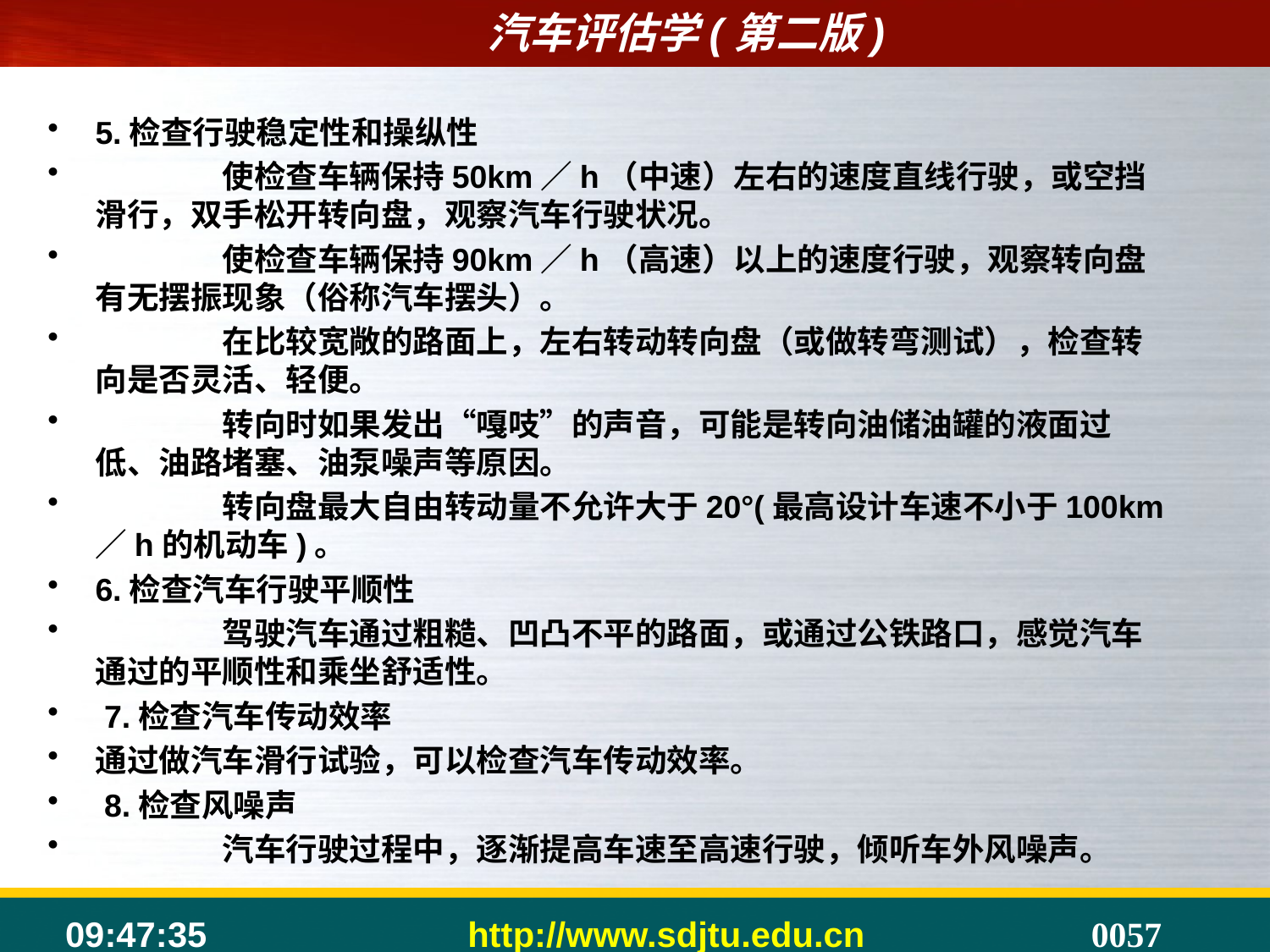

5.检查行驶稳定性和操纵性
	使检查车辆保持50km／h（中速）左右的速度直线行驶，或空挡滑行，双手松开转向盘，观察汽车行驶状况。
	使检查车辆保持90km／h（高速）以上的速度行驶，观察转向盘有无摆振现象（俗称汽车摆头）。
	在比较宽敞的路面上，左右转动转向盘（或做转弯测试），检查转向是否灵活、轻便。
	转向时如果发出“嘎吱”的声音，可能是转向油储油罐的液面过低、油路堵塞、油泵噪声等原因。
	转向盘最大自由转动量不允许大于20°(最高设计车速不小于100km／h的机动车)。
6.检查汽车行驶平顺性
	驾驶汽车通过粗糙、凹凸不平的路面，或通过公铁路口，感觉汽车通过的平顺性和乘坐舒适性。
 7.检查汽车传动效率
通过做汽车滑行试验，可以检查汽车传动效率。
 8.检查风噪声
	汽车行驶过程中，逐渐提高车速至高速行驶，倾听车外风噪声。